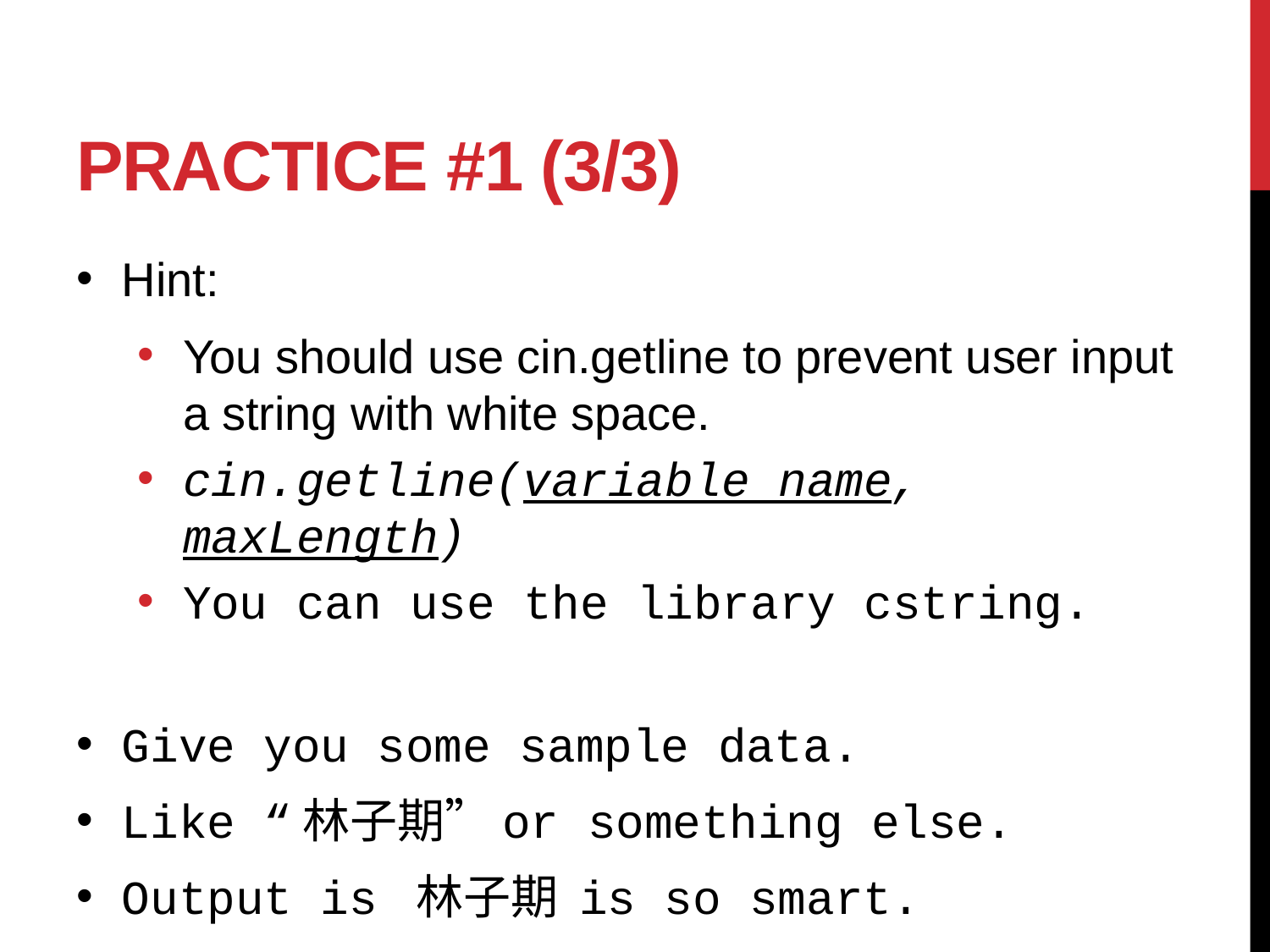

# Practice #1 (3/3)
Hint:
You should use cin.getline to prevent user input a string with white space.
cin.getline(variable name, maxLength)
You can use the library cstring.

Give you some sample data.
Like “林子期”or something else.
Output is 林子期 is so smart.